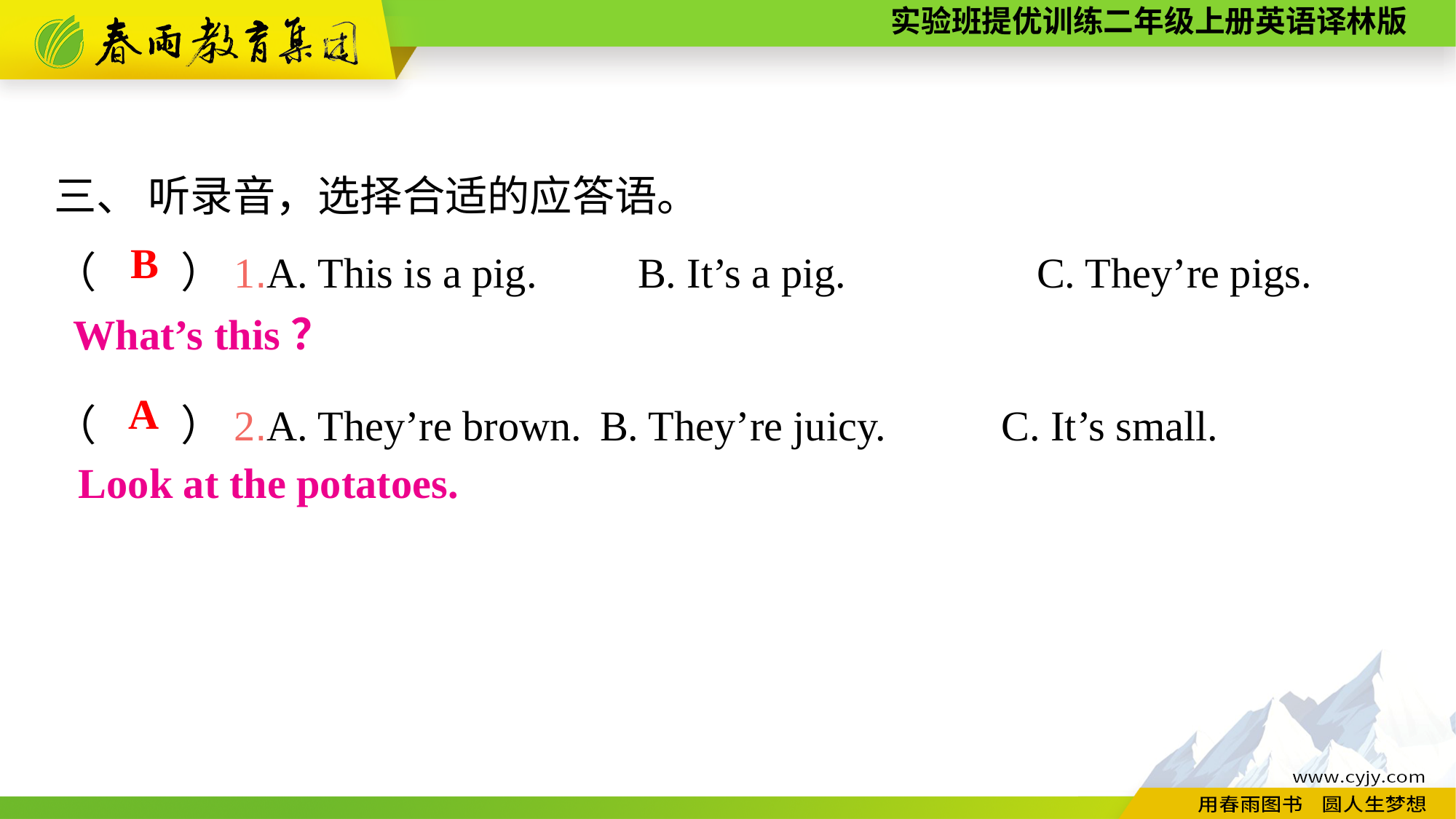

三、 听录音，选择合适的应答语。
（　　）1.A. This is a pig.　    B. It’s a pig.　　	C. They’re pigs.

（　　）2.A. They’re brown.	B. They’re juicy.	       C. It’s small.
B
What’s this？
A
Look at the potatoes.